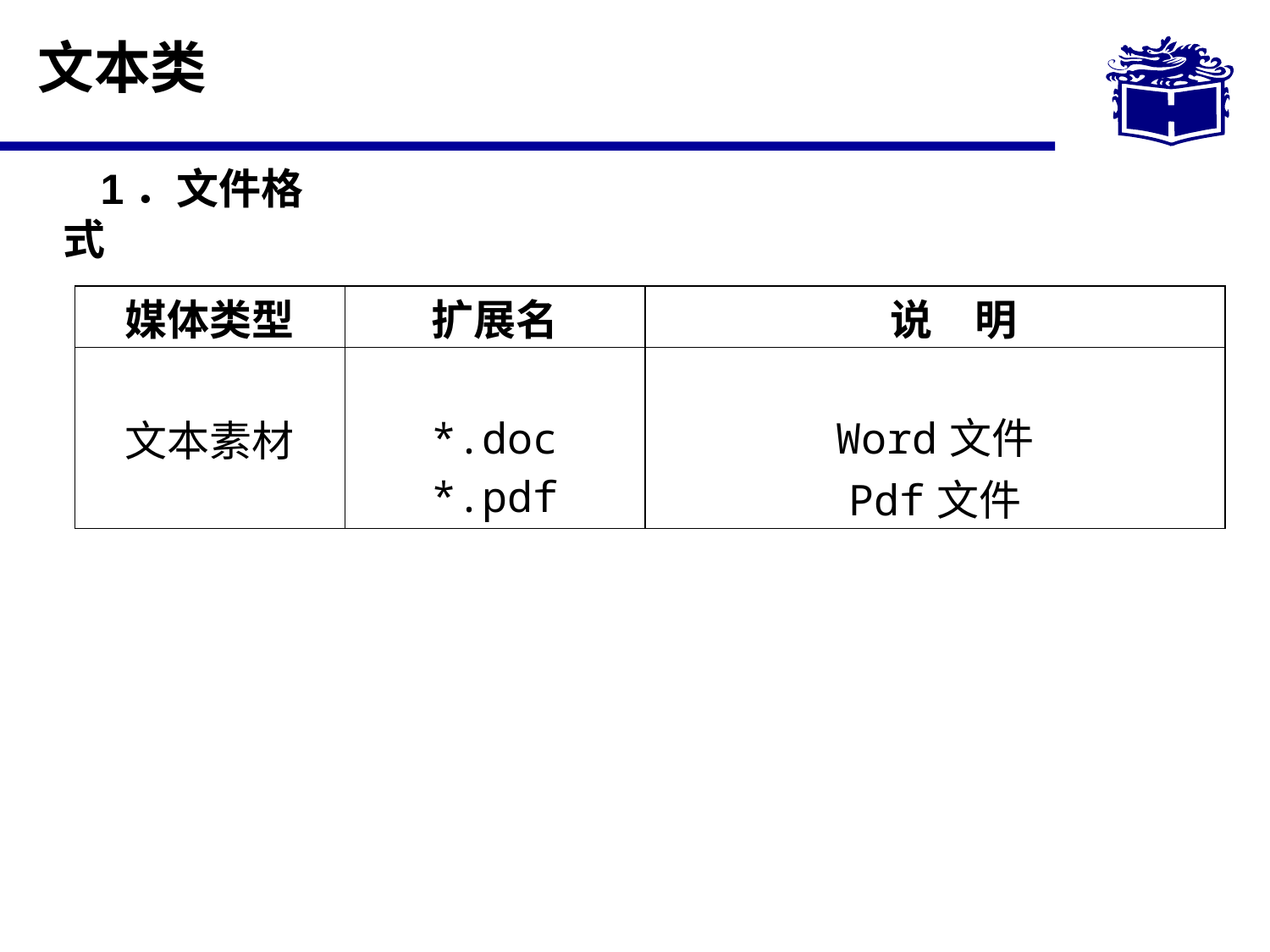

# 文本类
1．文件格式

| 媒体类型 | 扩展名 | 说　明 |
| --- | --- | --- |
| 文本素材 | \*.doc \*.pdf | Word文件 Pdf文件 |